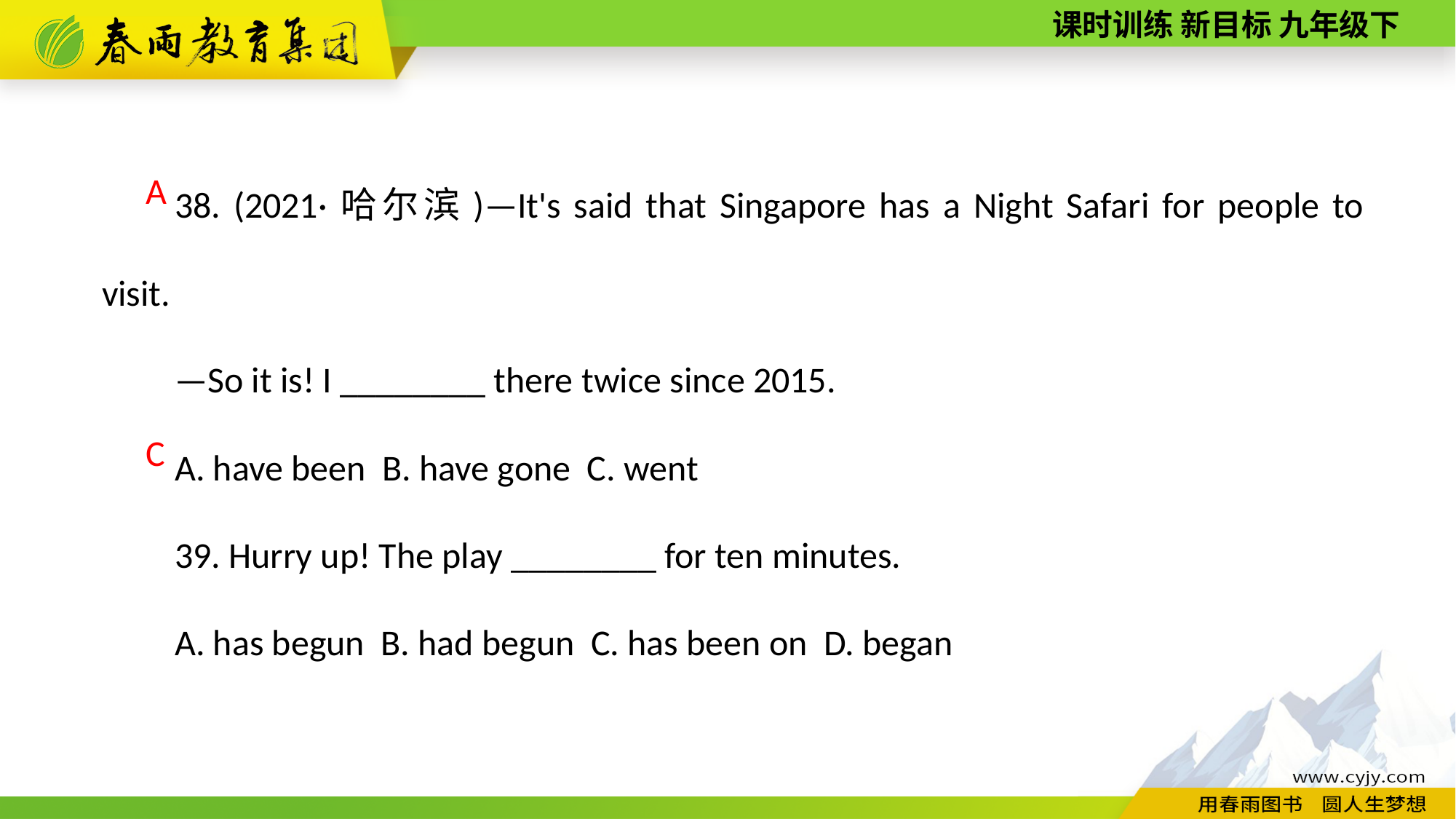

38. (2021·哈尔滨)—It's said that Singapore has a Night Safari for people to visit.
—So it is! I ________ there twice since 2015.
A. have been  B. have gone  C. went
39. Hurry up! The play ________ for ten minutes.
A. has begun  B. had begun  C. has been on  D. began
A
C